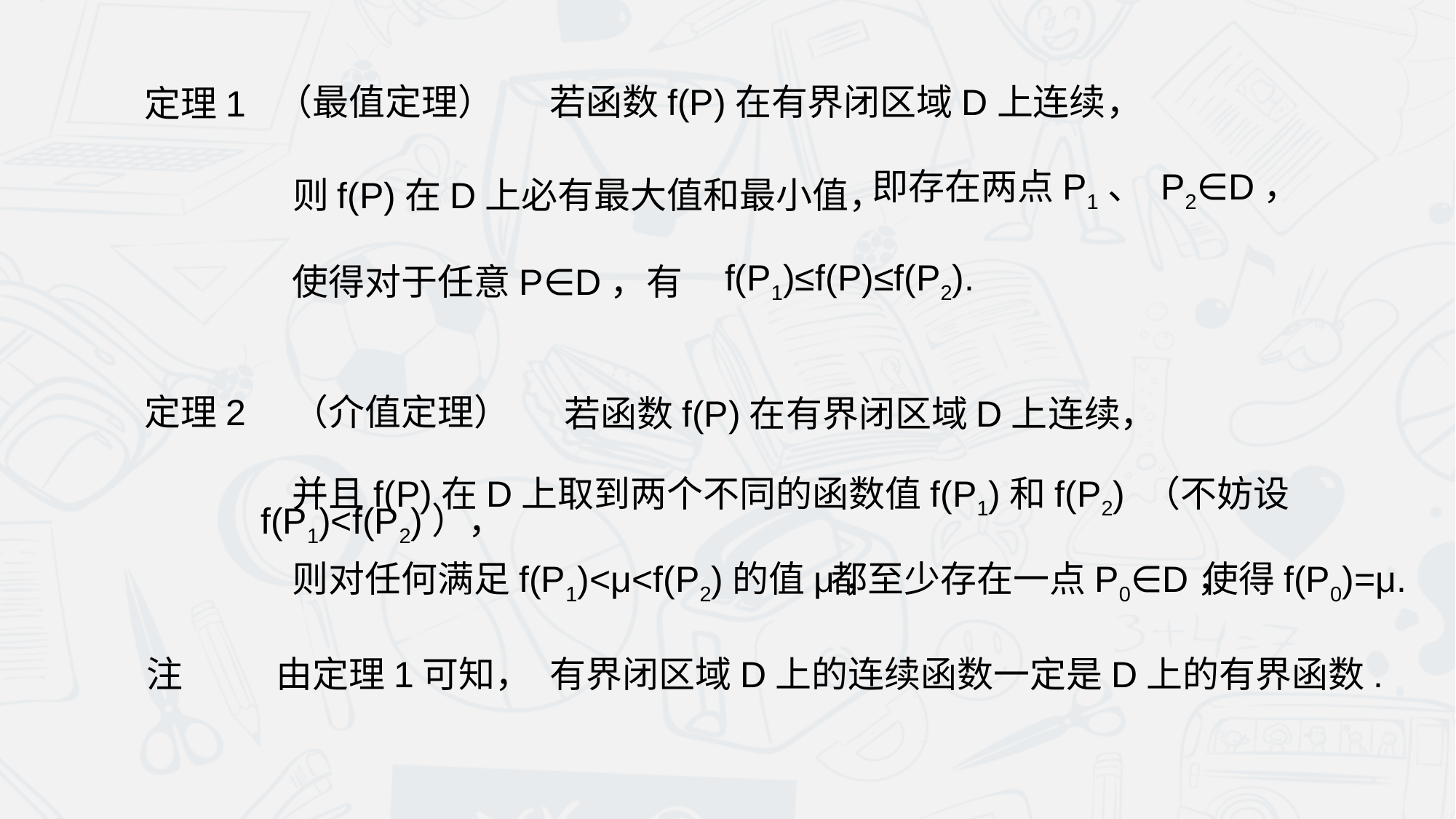

（最值定理）
若函数f(P)在有界闭区域D上连续，
定理1
即存在两点P1、 P2∈D，
则f(P)在D上必有最大值和最小值，
使得对于任意P∈D，有
f(P1)≤f(P)≤f(P2).
定理2
（介值定理）
若函数f(P)在有界闭区域D上连续，
并且f(P)在D上取到两个不同的函数值f(P1)和f(P2) （不妨设f(P1)<f(P2)），
则对任何满足f(P1)<μ<f(P2)的值μ，
都至少存在一点P0∈D，
使得f(P0)=μ.
注
由定理1可知，
有界闭区域D上的连续函数一定是D上的有界函数.